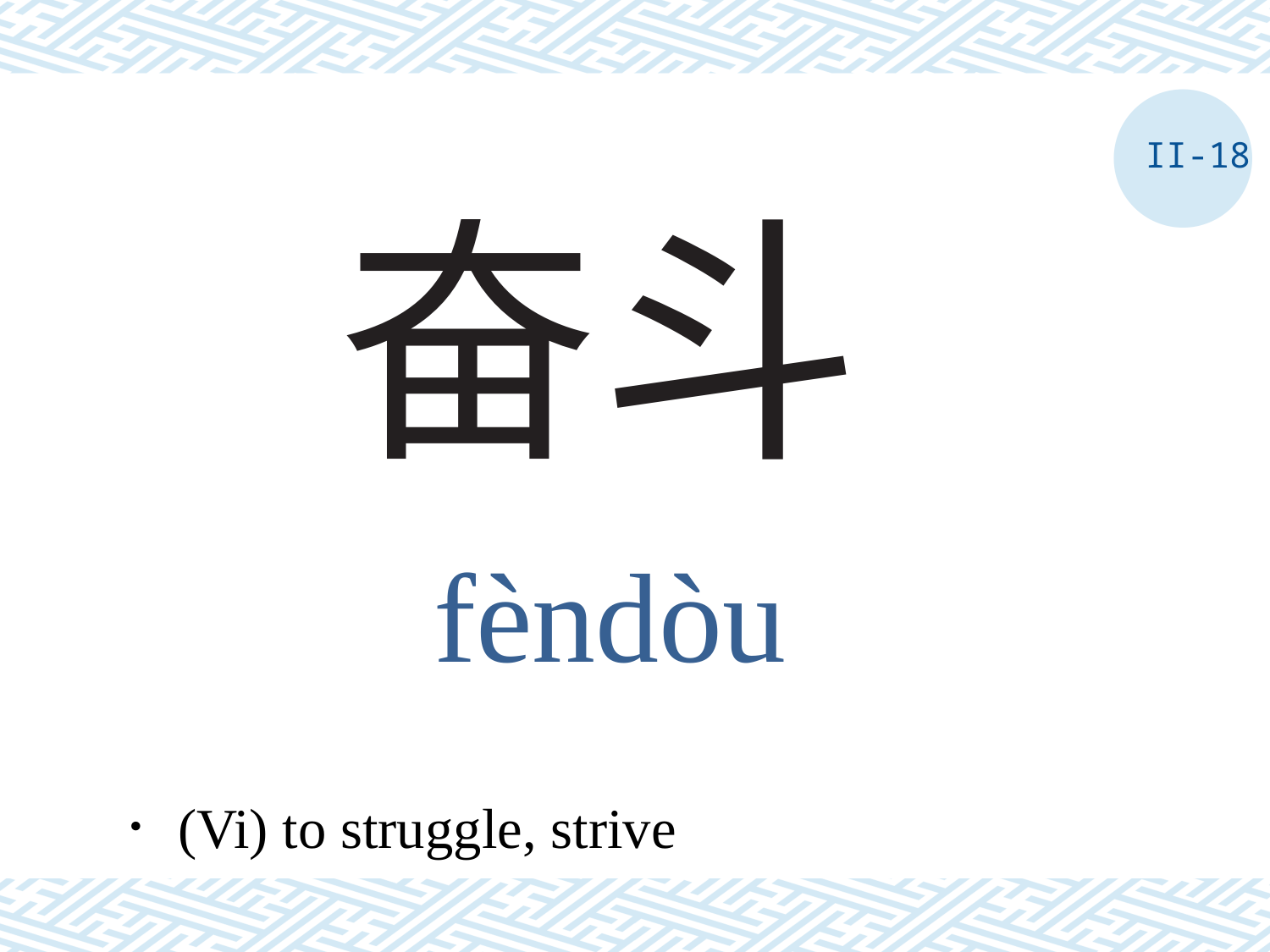

II-18

# 奋斗
fèndòu
．(Vi) to struggle, strive